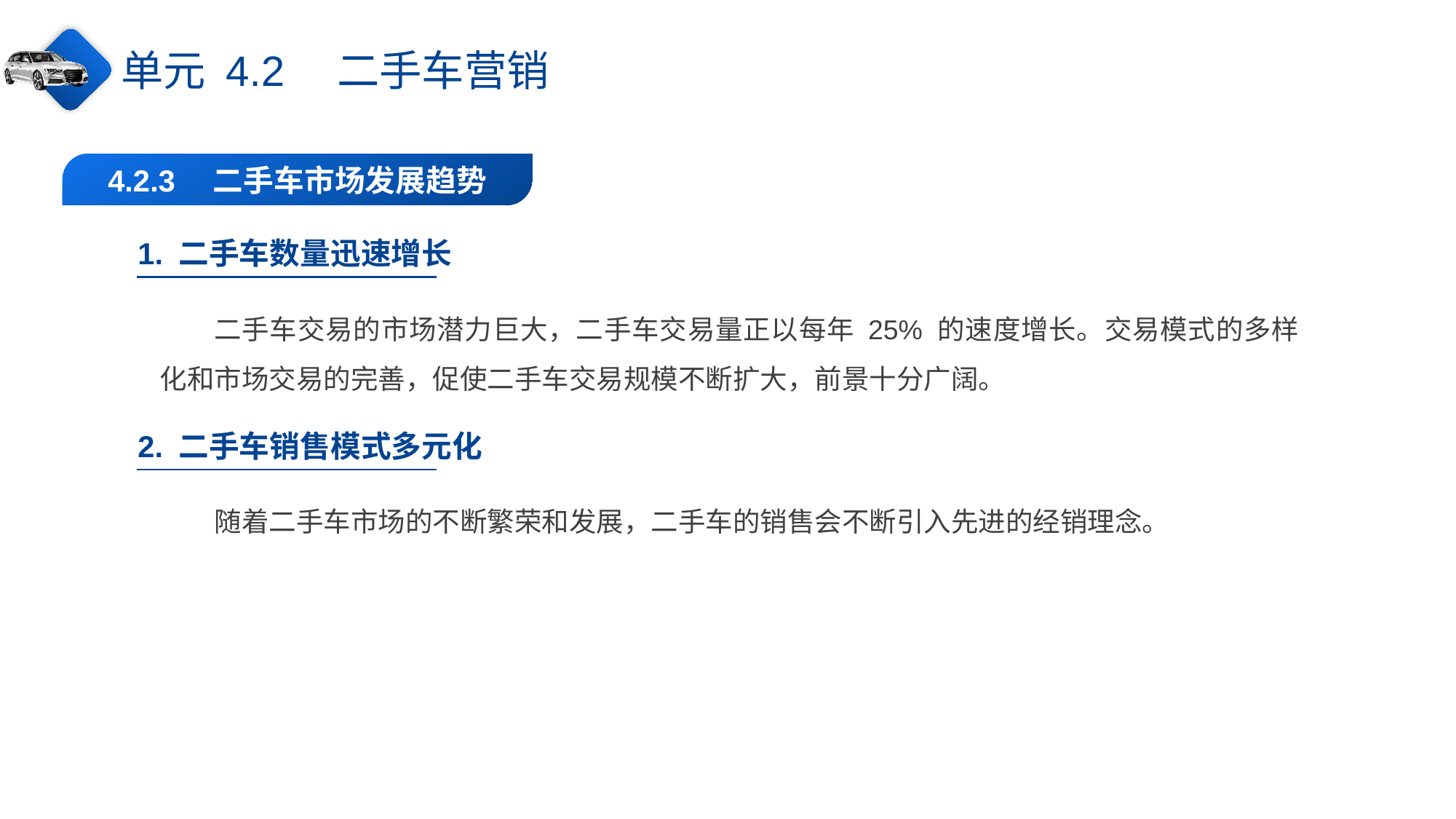

单元 4.2　二手车营销
4.2.3　二手车市场发展趋势
1. 二手车数量迅速增长
二手车交易的市场潜力巨大，二手车交易量正以每年 25% 的速度增长。交易模式的多样化和市场交易的完善，促使二手车交易规模不断扩大，前景十分广阔。
2. 二手车销售模式多元化
随着二手车市场的不断繁荣和发展，二手车的销售会不断引入先进的经销理念。